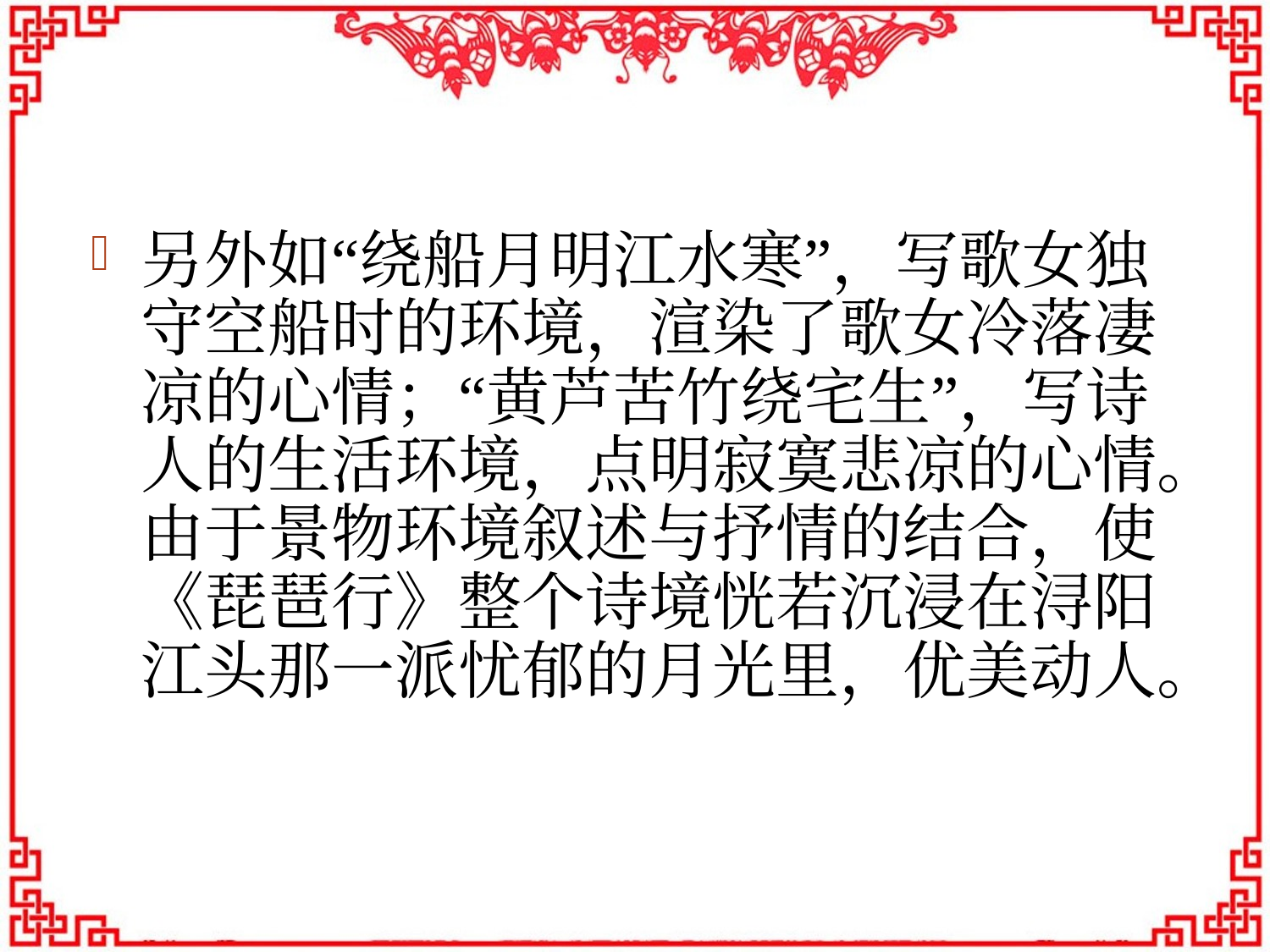

另外如“绕船月明江水寒”，写歌女独守空船时的环境，渲染了歌女冷落凄凉的心情；“黄芦苦竹绕宅生”，写诗人的生活环境，点明寂寞悲凉的心情。由于景物环境叙述与抒情的结合，使《琵琶行》整个诗境恍若沉浸在浔阳江头那一派忧郁的月光里，优美动人。